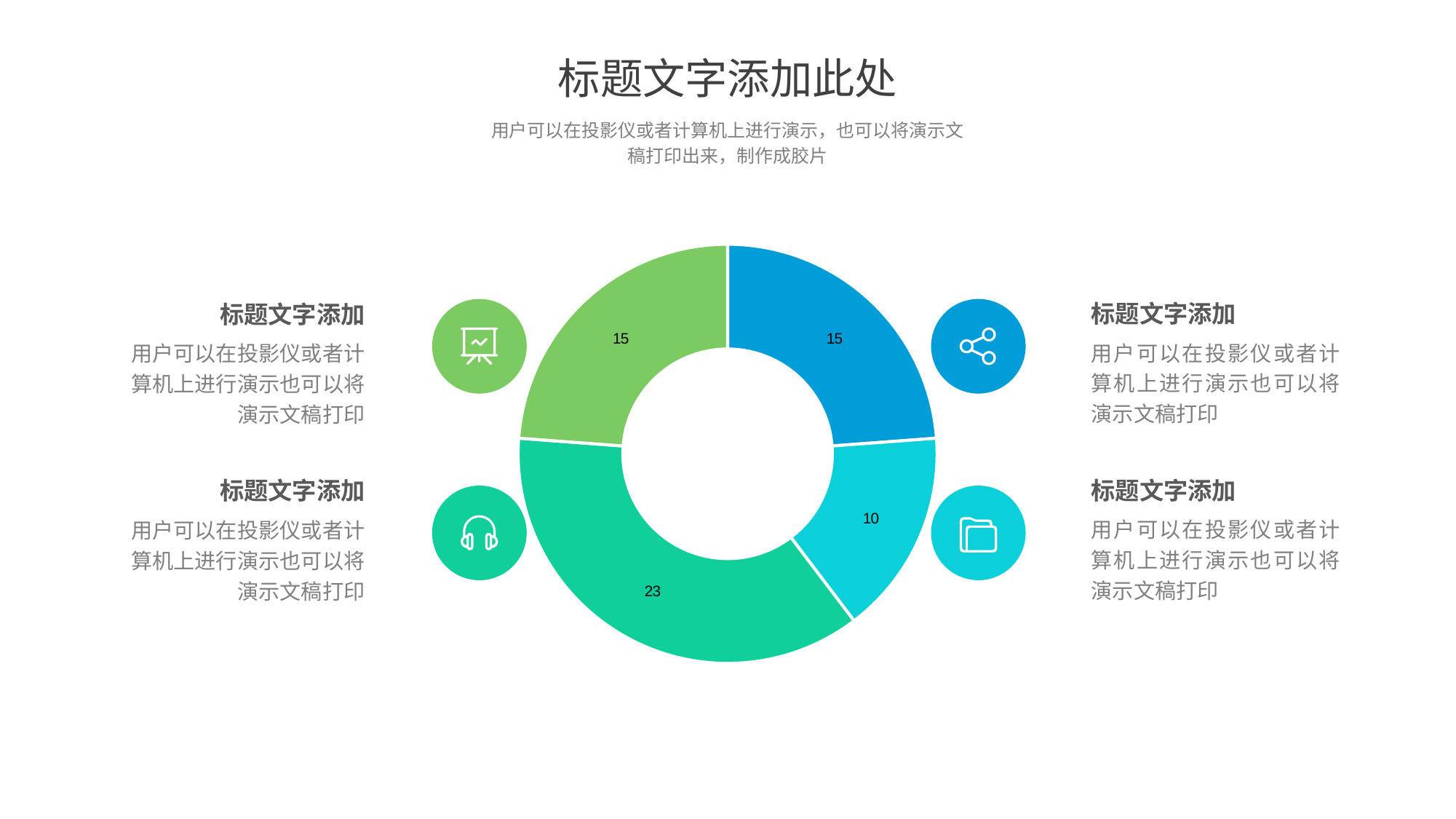

标题文字添加此处
用户可以在投影仪或者计算机上进行演示，也可以将演示文稿打印出来，制作成胶片

### Chart

| Category | 销售额 |
|---|---|
| 第一季度 | 15.0 |
| 第二季度 | 10.0 |
| 第三季度 | 23.0 |
| 第四季度 | 15.0 |
标题文字添加
用户可以在投影仪或者计算机上进行演示也可以将演示文稿打印
标题文字添加
用户可以在投影仪或者计算机上进行演示也可以将演示文稿打印

标题文字添加
用户可以在投影仪或者计算机上进行演示也可以将演示文稿打印
标题文字添加
用户可以在投影仪或者计算机上进行演示也可以将演示文稿打印